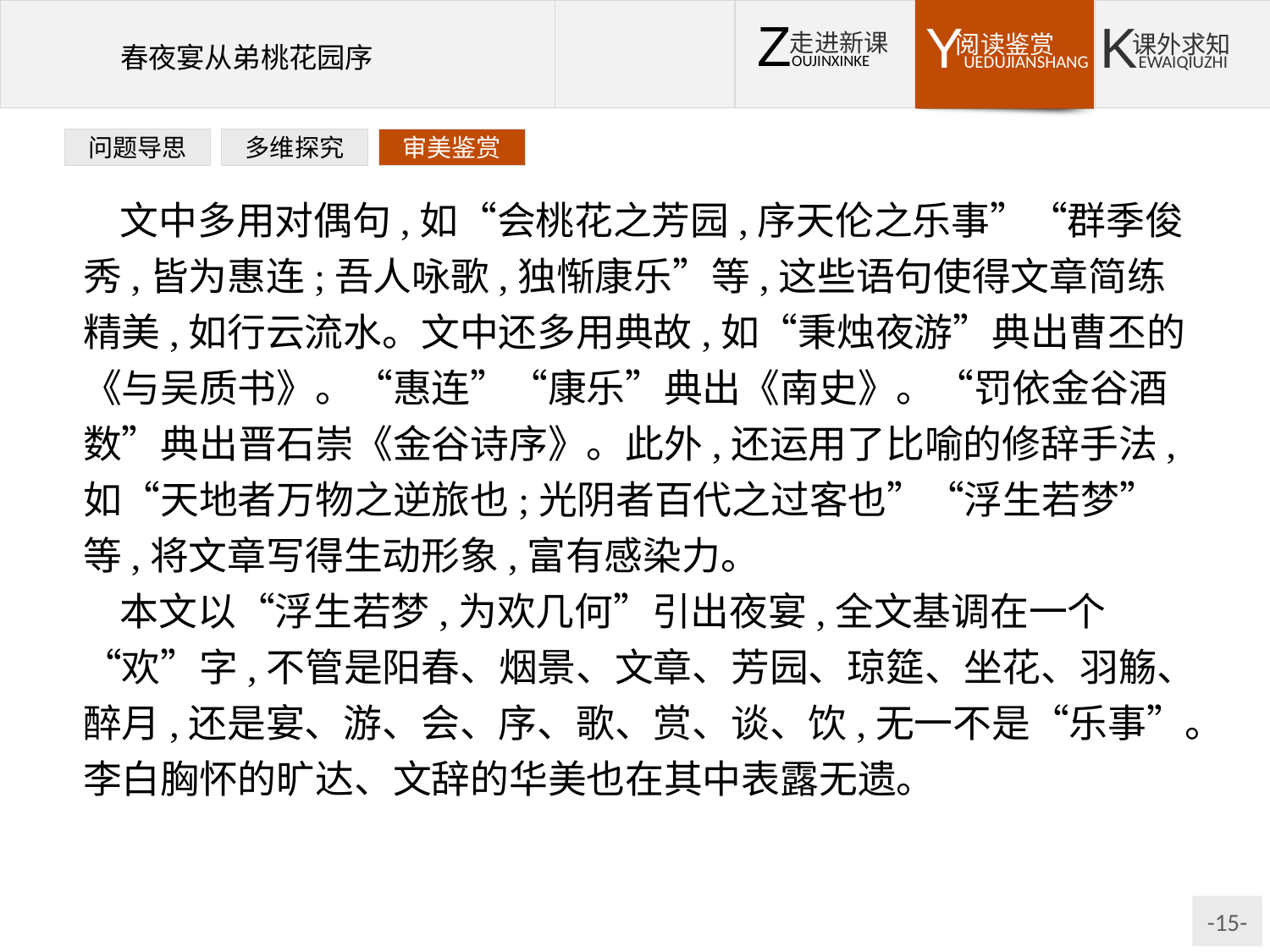

问题导思
多维探究
审美鉴赏
文中多用对偶句,如“会桃花之芳园,序天伦之乐事”“群季俊秀,皆为惠连;吾人咏歌,独惭康乐”等,这些语句使得文章简练精美,如行云流水。文中还多用典故,如“秉烛夜游”典出曹丕的《与吴质书》。“惠连”“康乐”典出《南史》。“罚依金谷酒数”典出晋石崇《金谷诗序》。此外,还运用了比喻的修辞手法,如“天地者万物之逆旅也;光阴者百代之过客也”“浮生若梦”等,将文章写得生动形象,富有感染力。
本文以“浮生若梦,为欢几何”引出夜宴,全文基调在一个“欢”字,不管是阳春、烟景、文章、芳园、琼筵、坐花、羽觞、醉月,还是宴、游、会、序、歌、赏、谈、饮,无一不是“乐事”。李白胸怀的旷达、文辞的华美也在其中表露无遗。